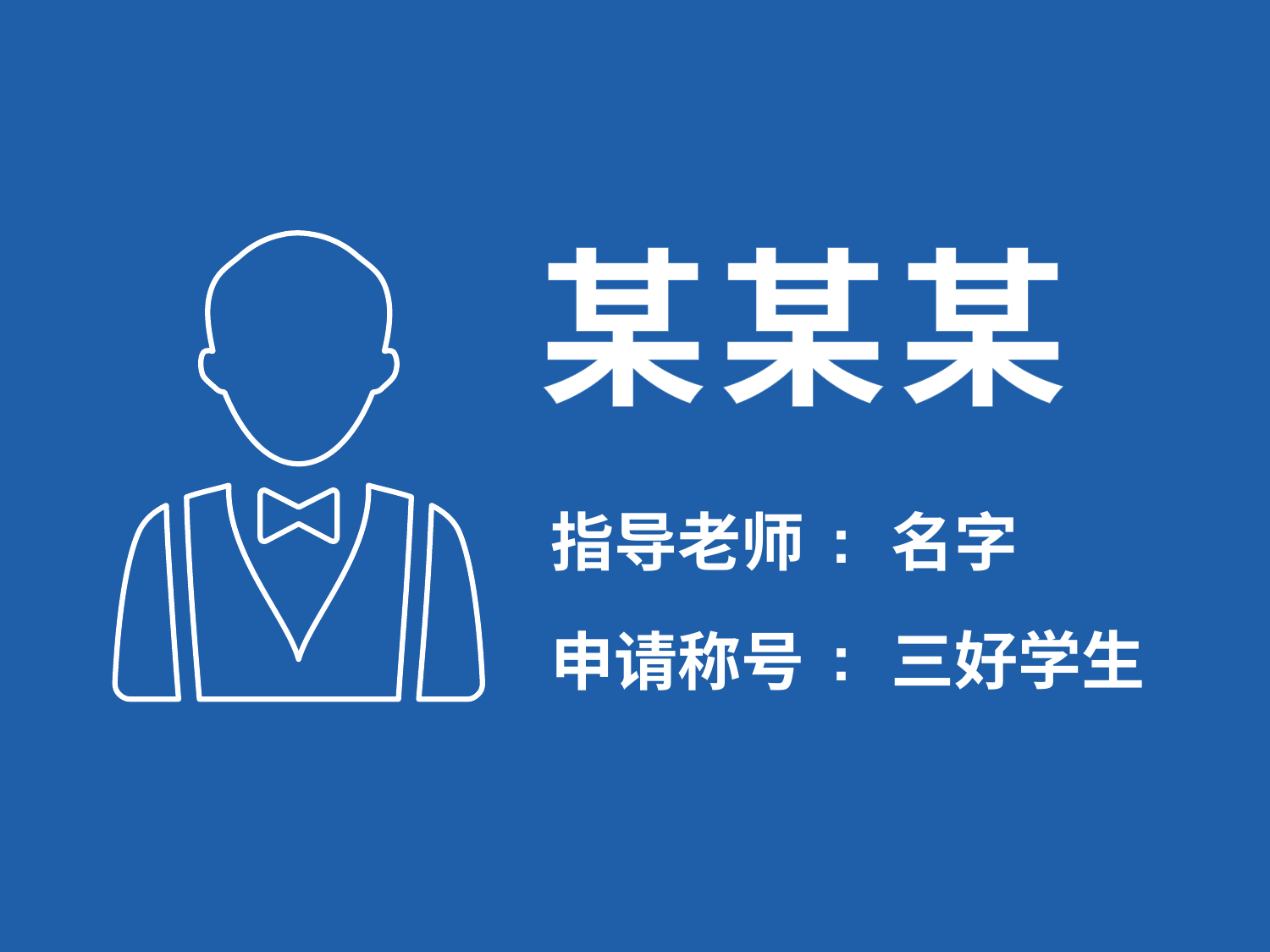

某某某

:
名字
指导老师
:
三好学生
申请称号